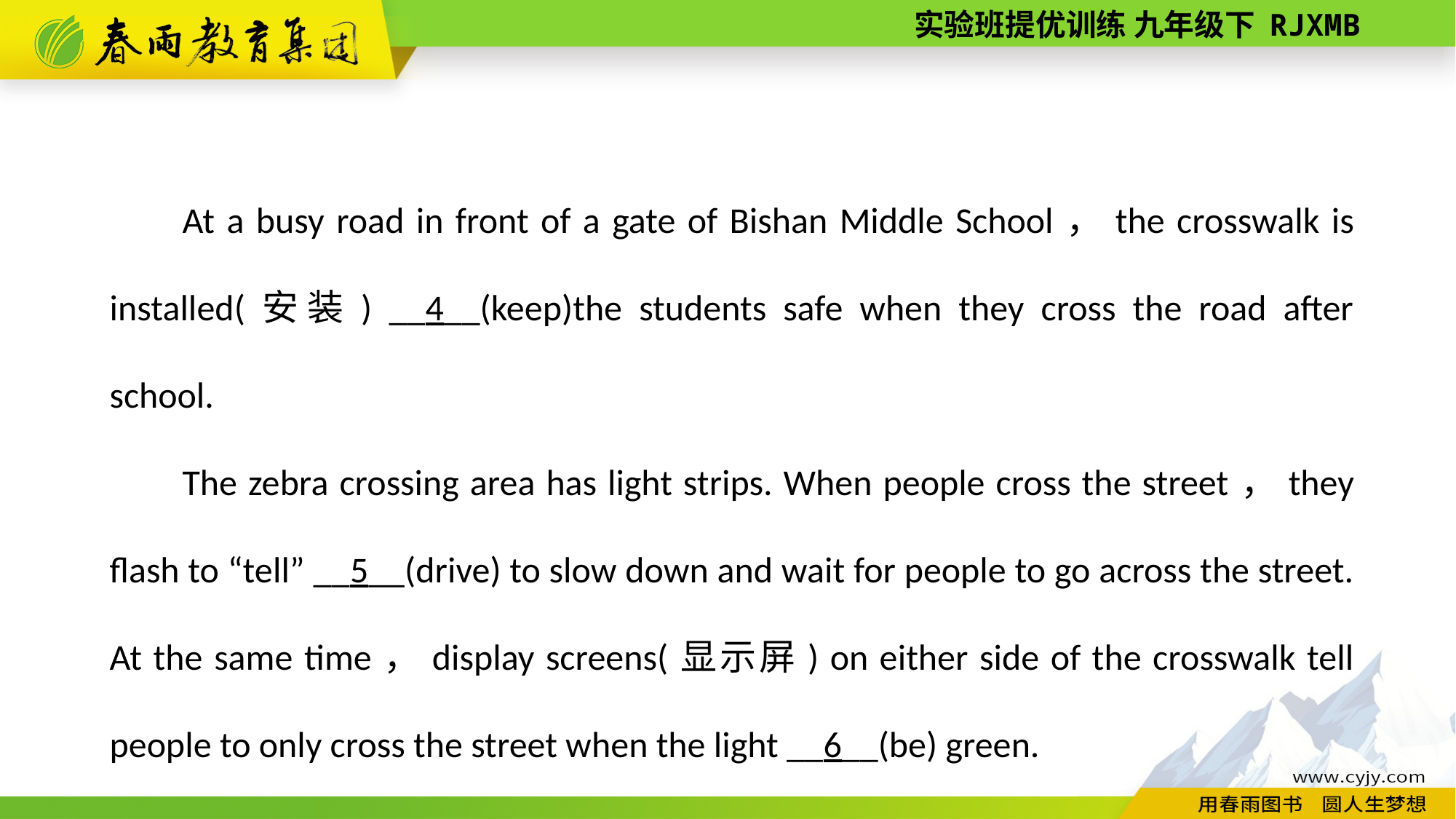

At a busy road in front of a gate of Bishan Middle School，the crosswalk is installed(安装) __4__(keep)the students safe when they cross the road after school.
The zebra crossing area has light strips. When people cross the street，they flash to “tell” __5__(drive) to slow down and wait for people to go across the street. At the same time，display screens(显示屏) on either side of the crosswalk tell people to only cross the street when the light __6__(be) green.